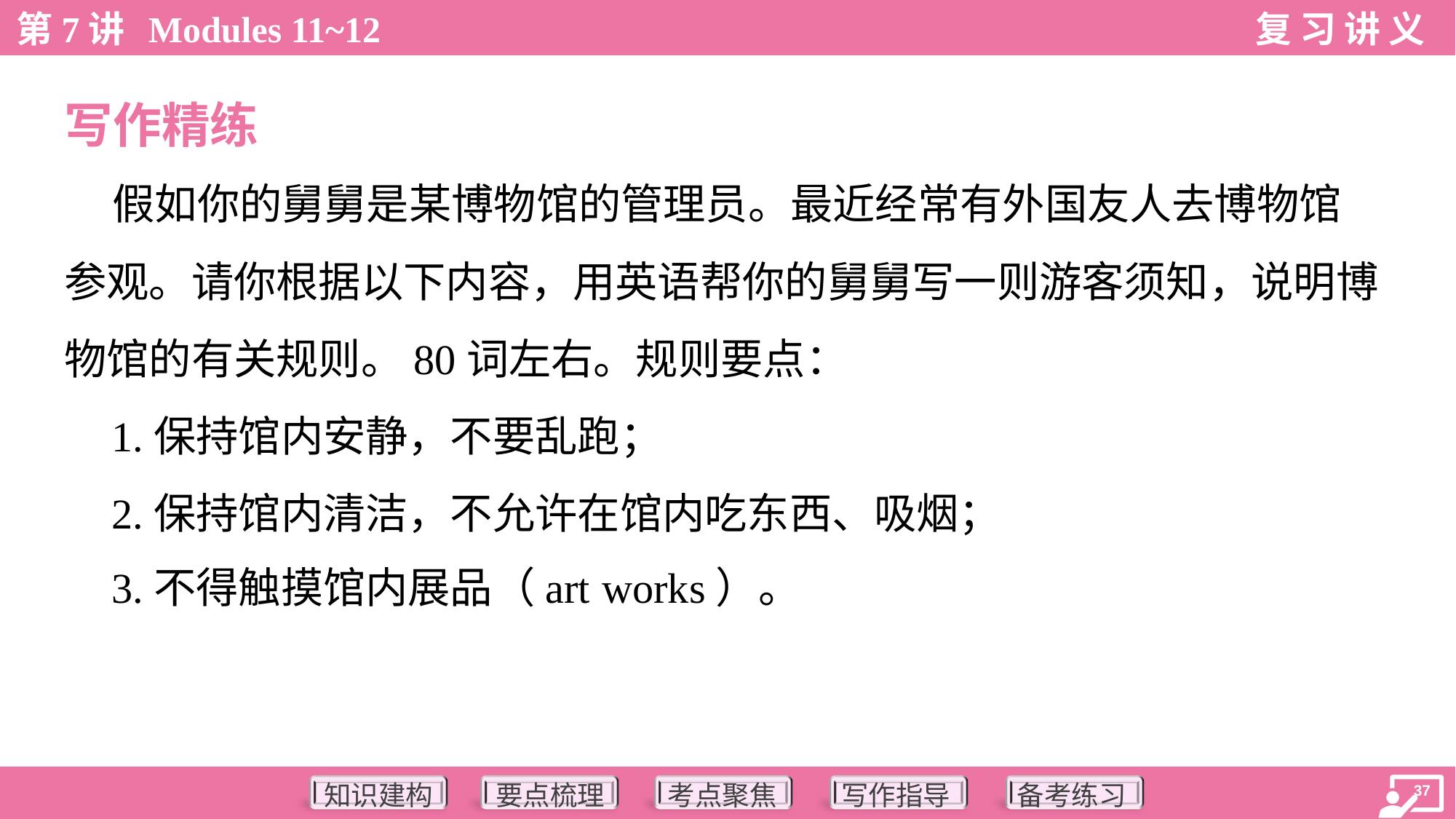

写作精练
    假如你的舅舅是某博物馆的管理员。最近经常有外国友人去博物馆
参观。请你根据以下内容，用英语帮你的舅舅写一则游客须知，说明博
物馆的有关规则。80词左右。规则要点：
    1.保持馆内安静，不要乱跑；
    2.保持馆内清洁，不允许在馆内吃东西、吸烟；
    3.不得触摸馆内展品（art works）。